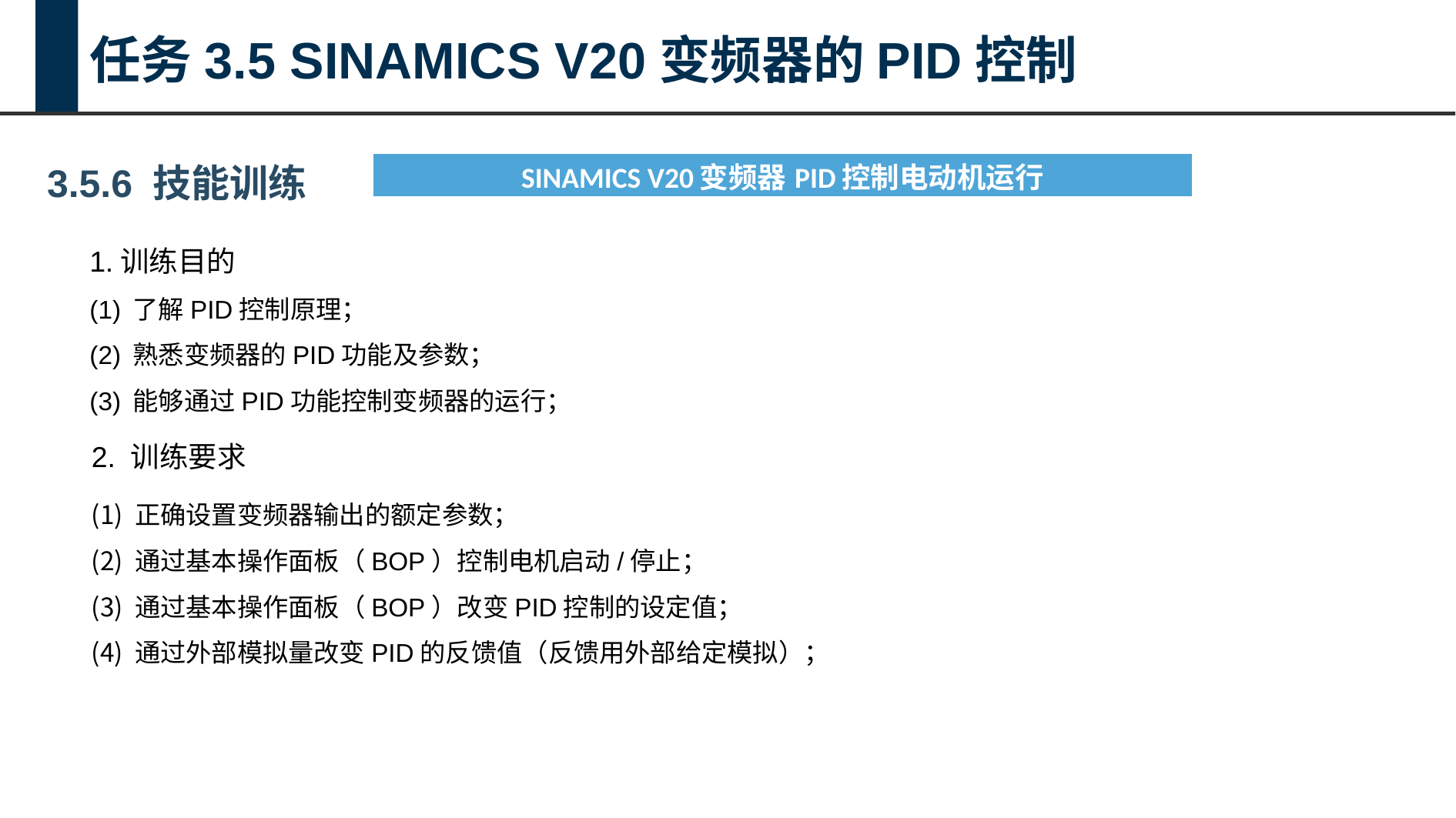

任务3.5 SINAMICS V20变频器的PID控制
3.5.6 技能训练
| SINAMICS V20变频器PID控制电动机运行 |
| --- |
1.训练目的
了解PID控制原理；
熟悉变频器的PID功能及参数；
能够通过PID功能控制变频器的运行；
2. 训练要求
正确设置变频器输出的额定参数；
通过基本操作面板（BOP）控制电机启动/停止；
通过基本操作面板（BOP）改变PID控制的设定值；
通过外部模拟量改变PID的反馈值（反馈用外部给定模拟）；